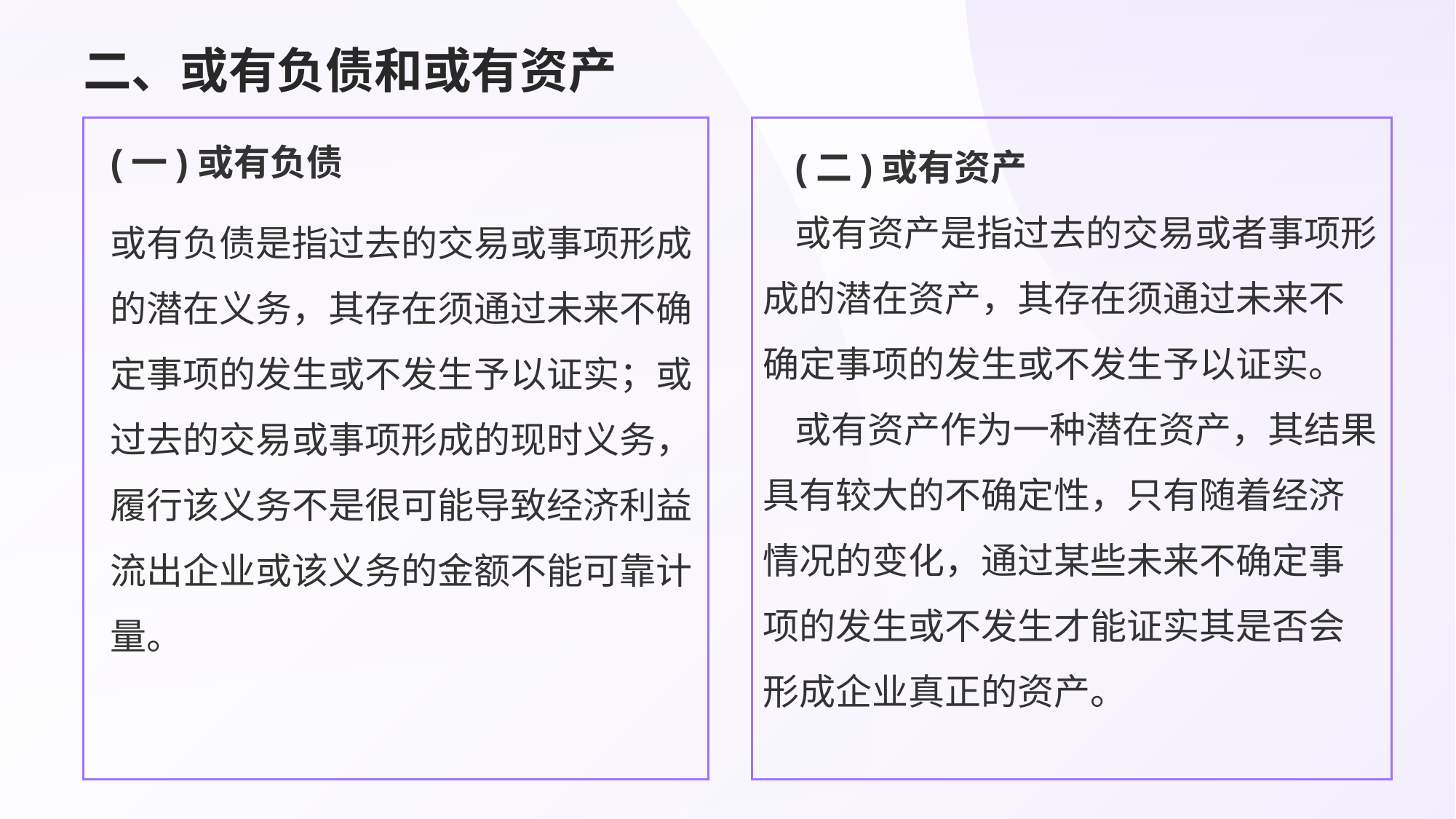

# 二、或有负债和或有资产
(二)或有资产
或有资产是指过去的交易或者事项形成的潜在资产，其存在须通过未来不确定事项的发生或不发生予以证实。
或有资产作为一种潜在资产，其结果具有较大的不确定性，只有随着经济情况的变化，通过某些未来不确定事项的发生或不发生才能证实其是否会形成企业真正的资产。
(一)或有负债
或有负债是指过去的交易或事项形成的潜在义务，其存在须通过未来不确定事项的发生或不发生予以证实；或过去的交易或事项形成的现时义务，履行该义务不是很可能导致经济利益流出企业或该义务的金额不能可靠计量。